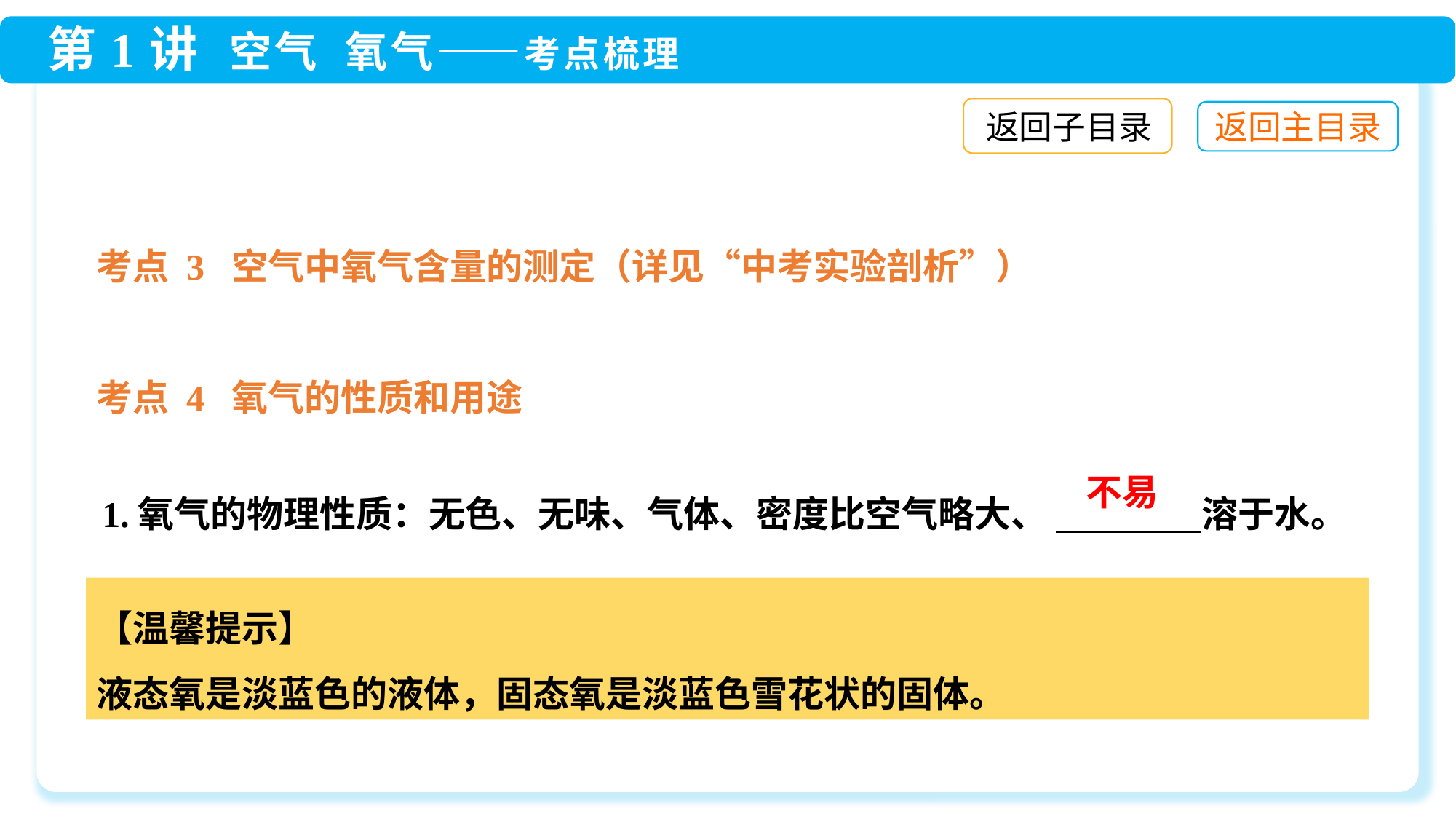

返回子目录
考点 3  空气中氧气含量的测定（详见“中考实验剖析”）

考点 4  氧气的性质和用途
不易
1.氧气的物理性质：无色、无味、气体、密度比空气略大、 　　　　溶于水。
【温馨提示】
液态氧是淡蓝色的液体，固态氧是淡蓝色雪花状的固体。